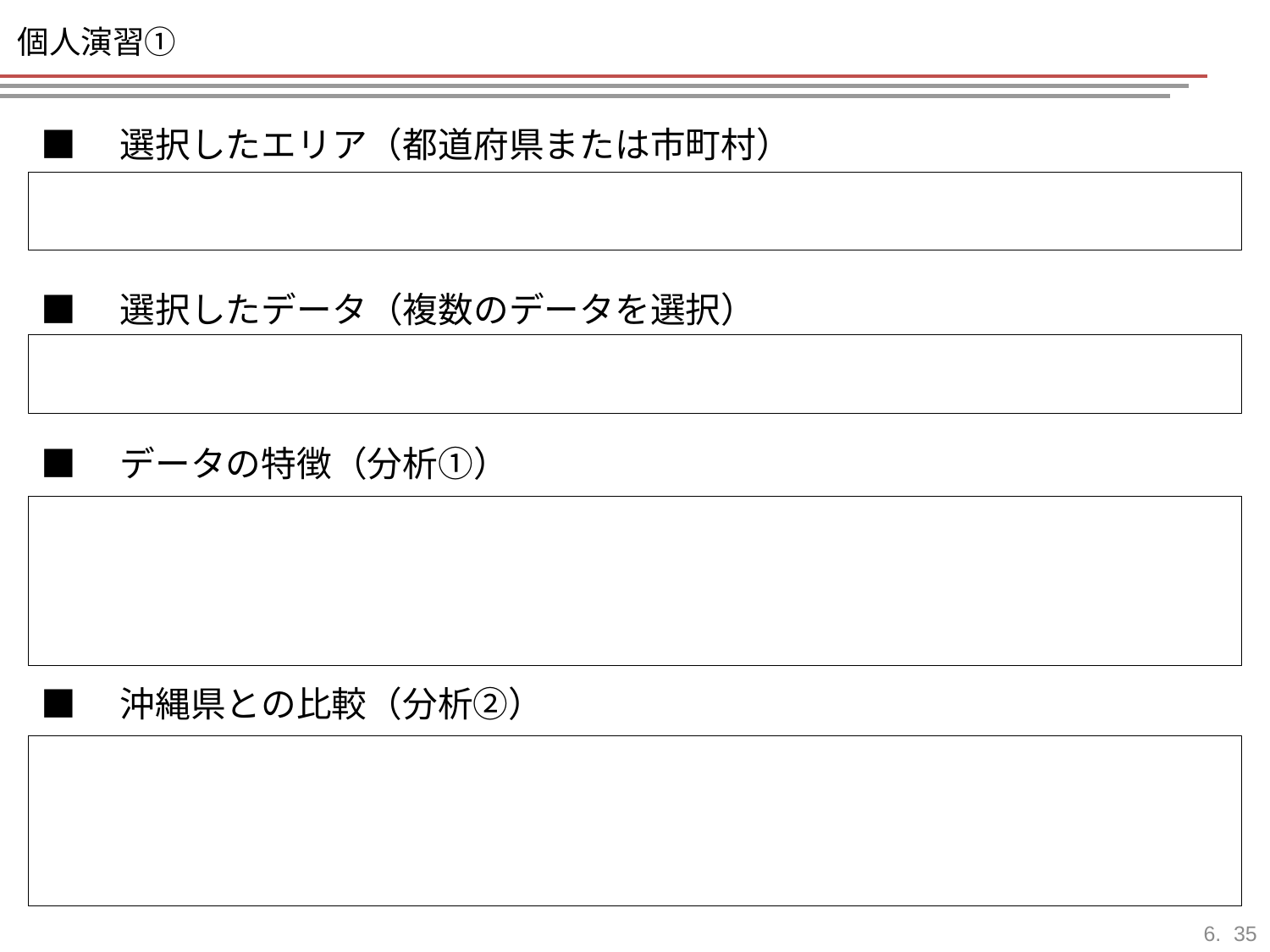

# 個人演習①
■　選択したエリア（都道府県または市町村）

■　選択したデータ（複数のデータを選択）

■　データの特徴（分析①）

■　沖縄県との比較（分析②）

35